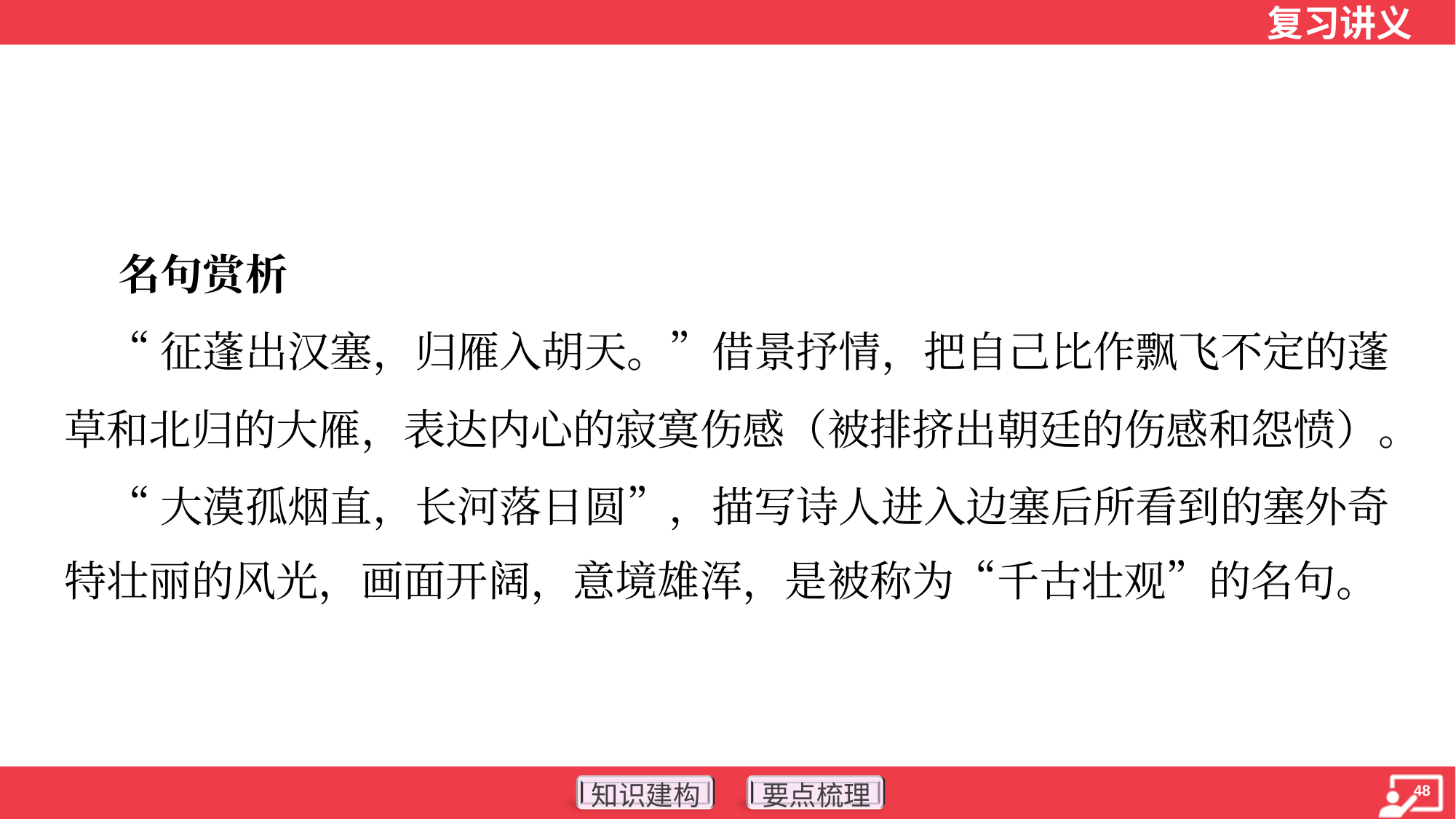

名句赏析
    “征蓬出汉塞，归雁入胡天。”借景抒情，把自己比作飘飞不定的蓬
草和北归的大雁，表达内心的寂寞伤感（被排挤出朝廷的伤感和怨愤）。
    “大漠孤烟直，长河落日圆”，描写诗人进入边塞后所看到的塞外奇
特壮丽的风光，画面开阔，意境雄浑，是被称为“千古壮观”的名句。